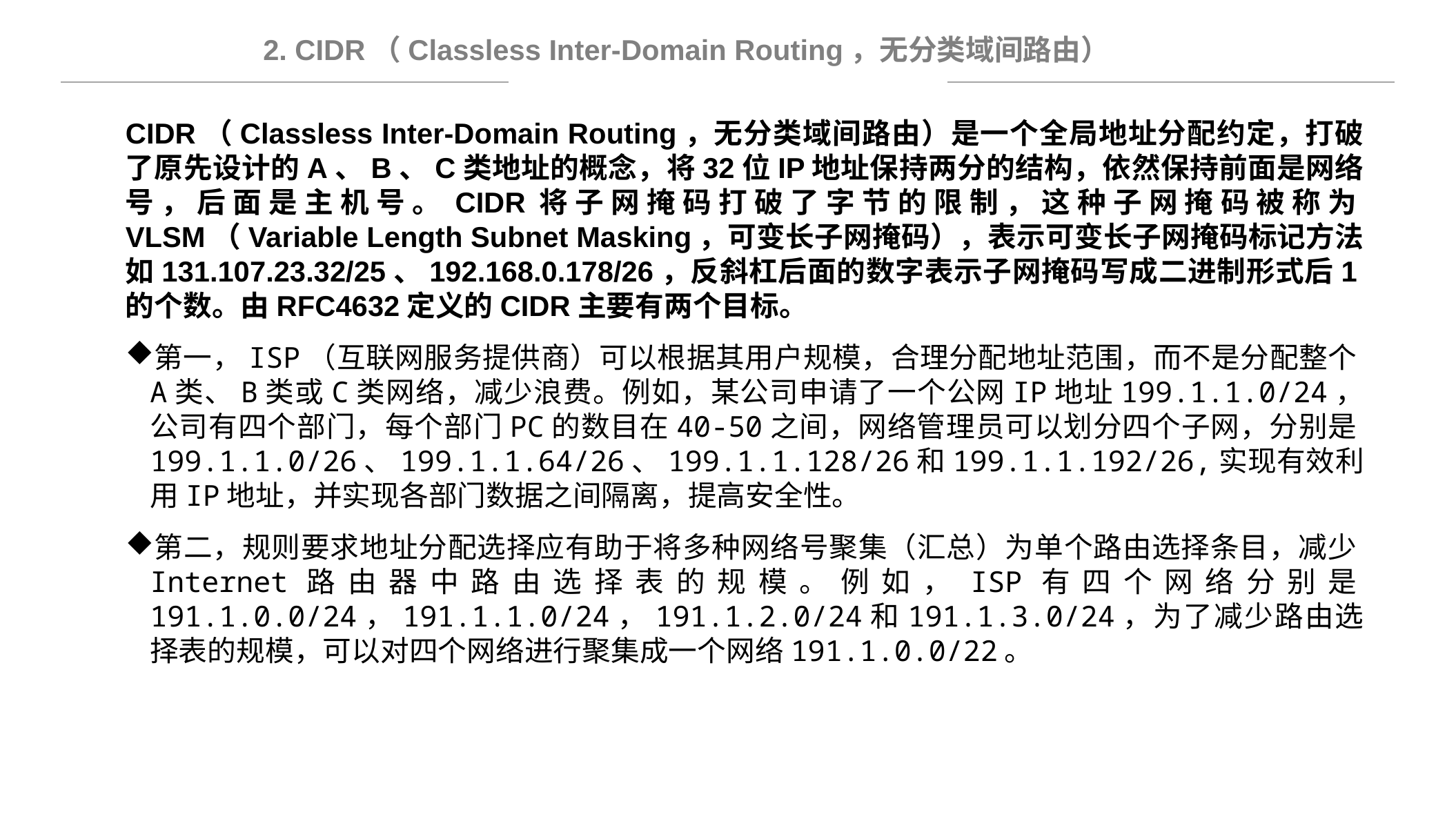

2. CIDR（Classless Inter-Domain Routing，无分类域间路由）
CIDR（Classless Inter-Domain Routing，无分类域间路由）是一个全局地址分配约定，打破了原先设计的A、B、C类地址的概念，将32位IP地址保持两分的结构，依然保持前面是网络号，后面是主机号。CIDR将子网掩码打破了字节的限制，这种子网掩码被称为VLSM（Variable Length Subnet Masking，可变长子网掩码），表示可变长子网掩码标记方法如131.107.23.32/25、192.168.0.178/26，反斜杠后面的数字表示子网掩码写成二进制形式后1的个数。由RFC4632定义的CIDR主要有两个目标。
第一，ISP（互联网服务提供商）可以根据其用户规模，合理分配地址范围，而不是分配整个A类、B类或C类网络，减少浪费。例如，某公司申请了一个公网IP地址199.1.1.0/24，公司有四个部门，每个部门PC的数目在40-50之间，网络管理员可以划分四个子网，分别是199.1.1.0/26、199.1.1.64/26、199.1.1.128/26和199.1.1.192/26,实现有效利用IP地址，并实现各部门数据之间隔离，提高安全性。
第二，规则要求地址分配选择应有助于将多种网络号聚集（汇总）为单个路由选择条目，减少Internet路由器中路由选择表的规模。例如，ISP有四个网络分别是191.1.0.0/24，191.1.1.0/24，191.1.2.0/24和191.1.3.0/24，为了减少路由选择表的规模，可以对四个网络进行聚集成一个网络191.1.0.0/22。